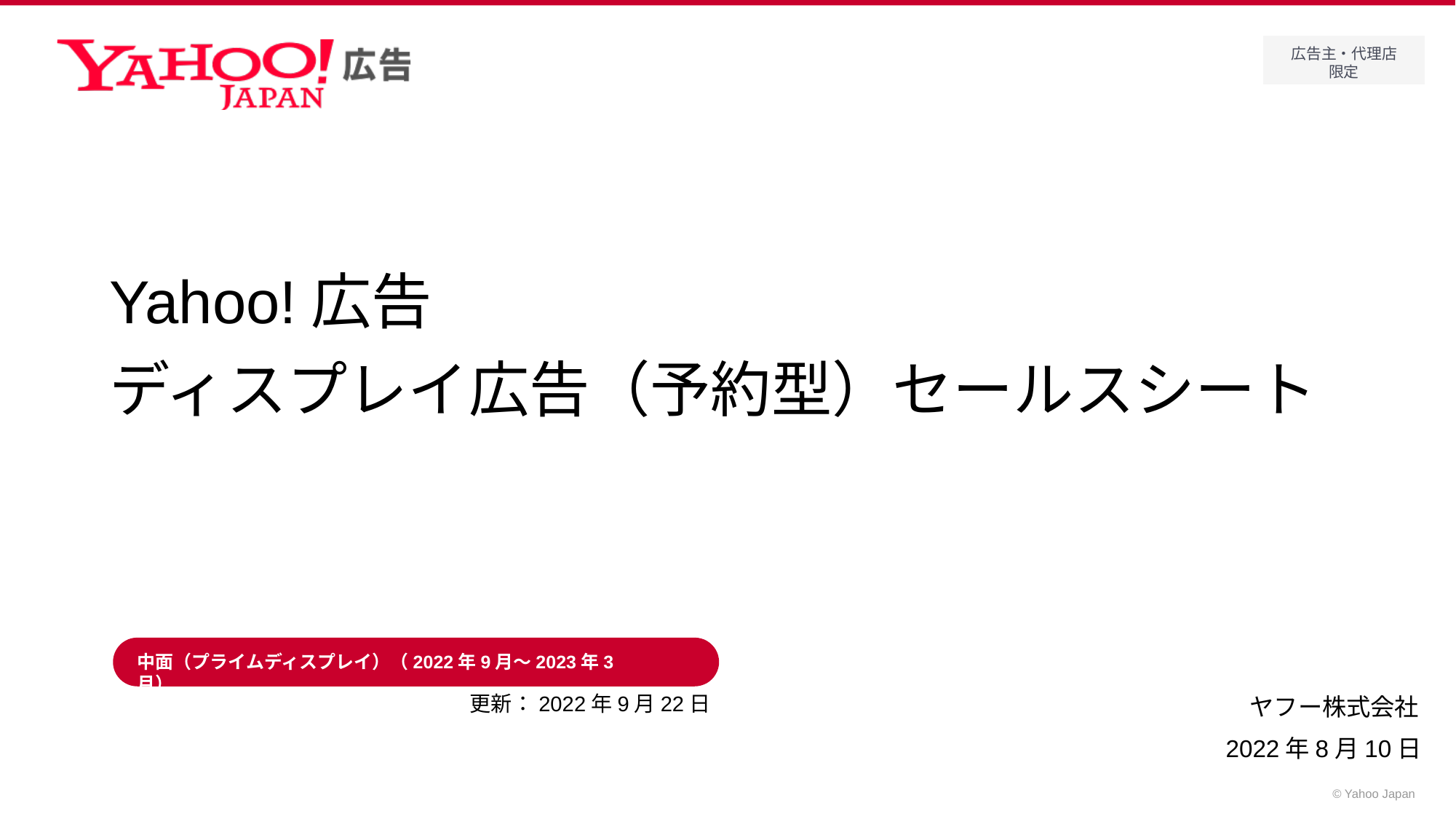

# Yahoo!広告 ディスプレイ広告（予約型）セールスシート
中面（プライムディスプレイ）（2022年9月～2023年3月）
更新：2022年9月22日
2022年8月10日